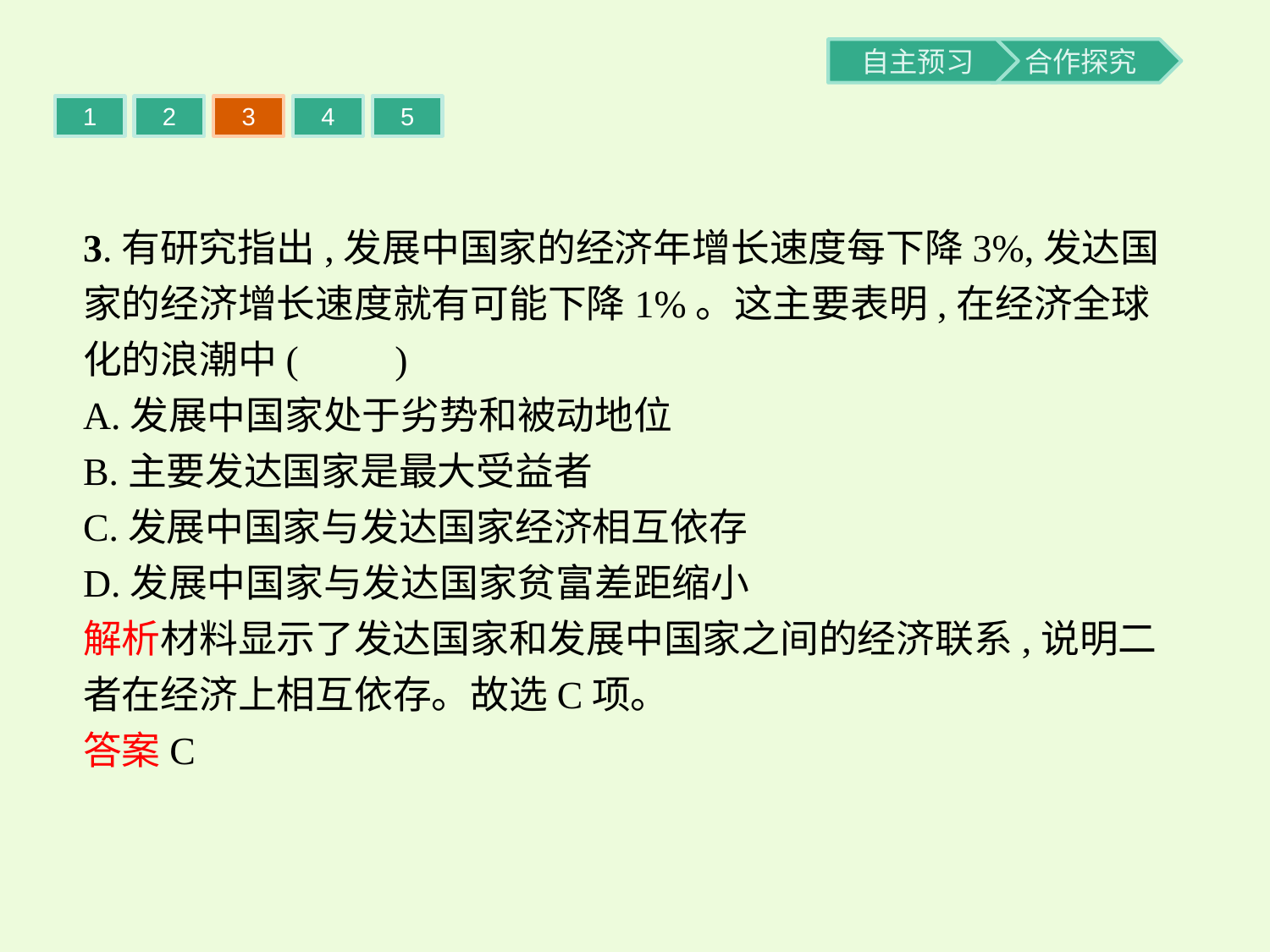

1
2
3
4
5
3.有研究指出,发展中国家的经济年增长速度每下降3%,发达国家的经济增长速度就有可能下降1%。这主要表明,在经济全球化的浪潮中(　　)
A.发展中国家处于劣势和被动地位
B.主要发达国家是最大受益者
C.发展中国家与发达国家经济相互依存
D.发展中国家与发达国家贫富差距缩小
解析材料显示了发达国家和发展中国家之间的经济联系,说明二者在经济上相互依存。故选C项。
答案C